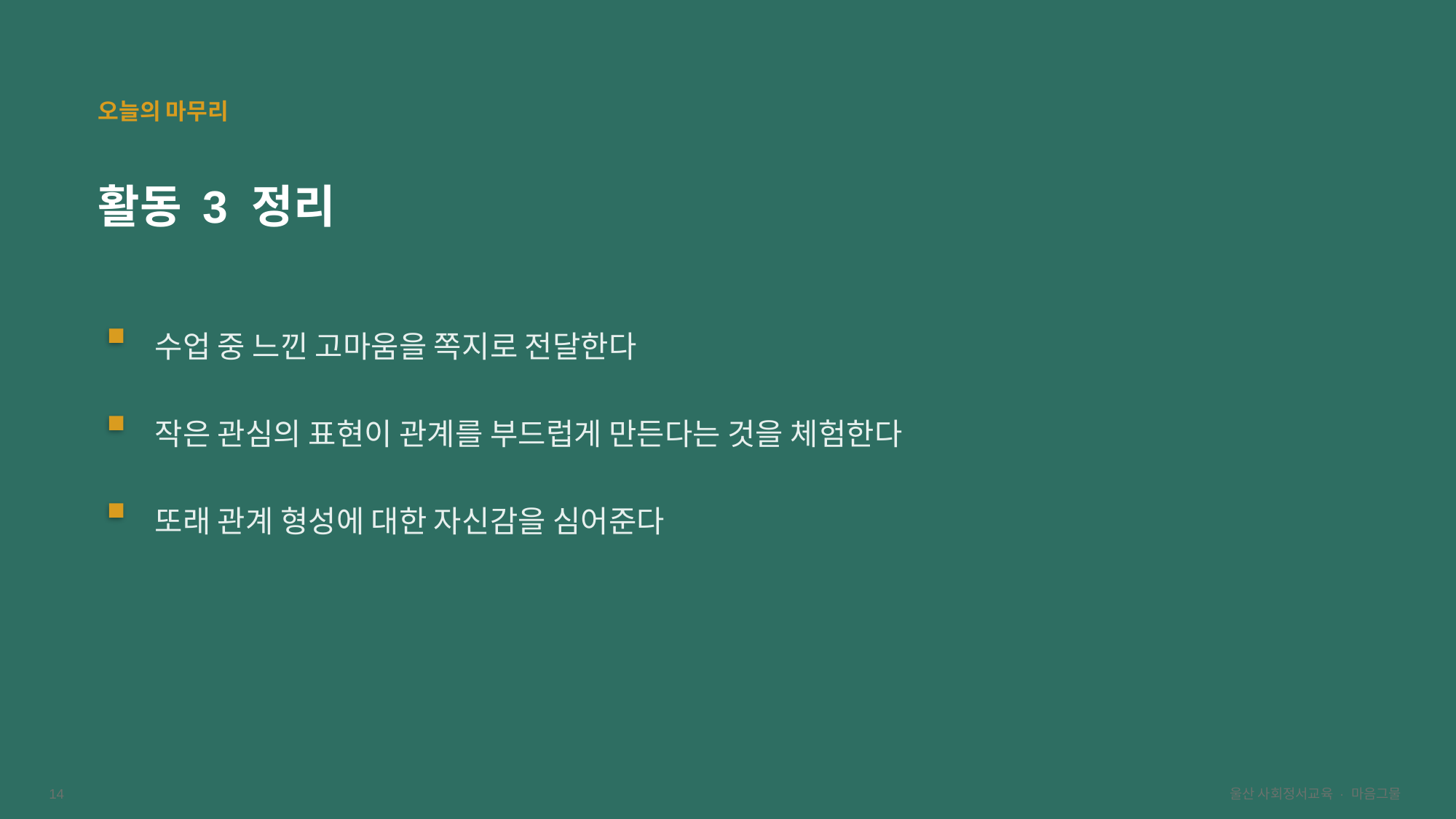

오늘의 마무리
활동 3 정리
수업 중 느낀 고마움을 쪽지로 전달한다

작은 관심의 표현이 관계를 부드럽게 만든다는 것을 체험한다

또래 관계 형성에 대한 자신감을 심어준다

14
울산 사회정서교육 · 마음그물